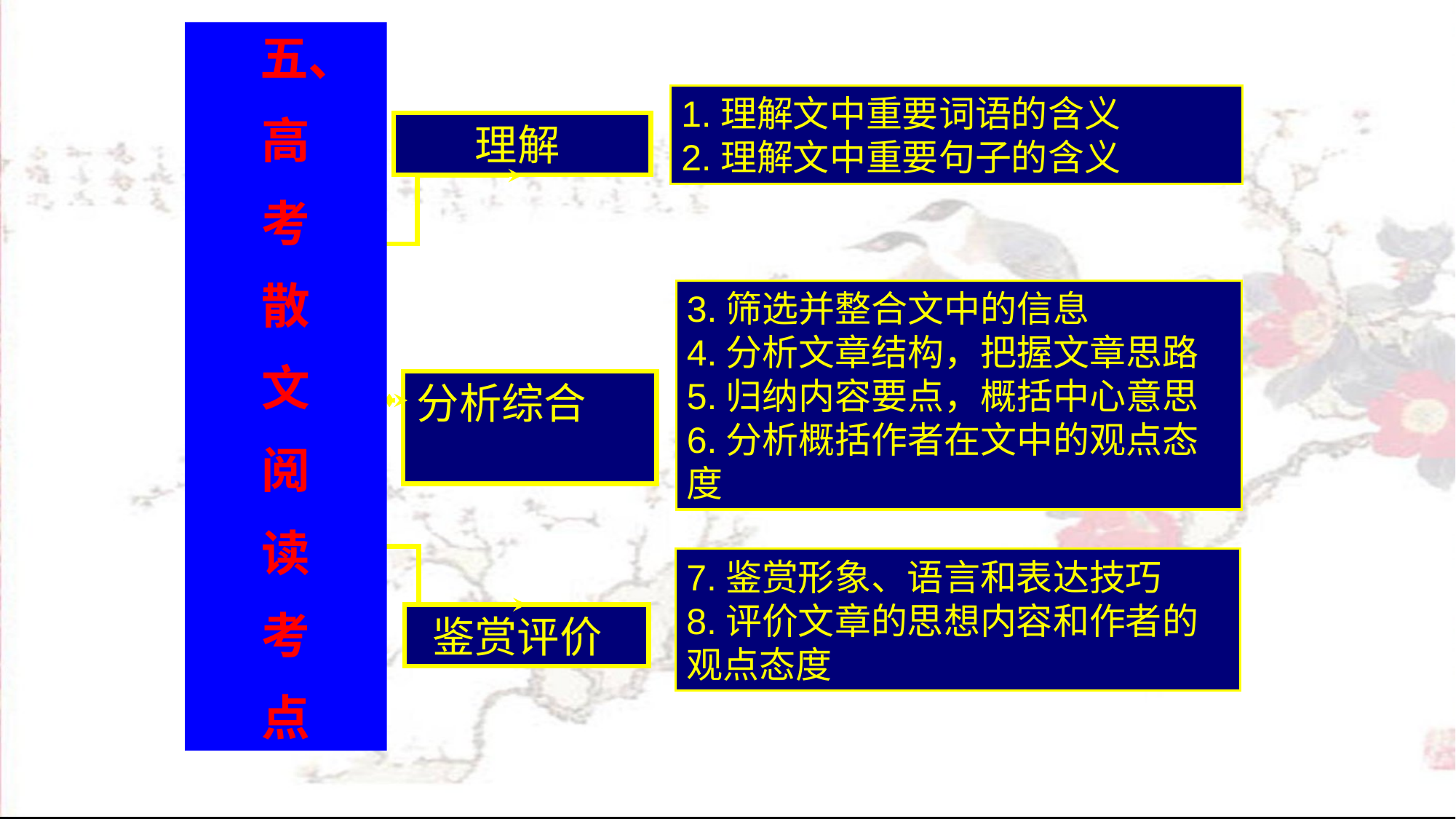

五、
高
考
散
文
阅
读
考
点
1.理解文中重要词语的含义
2.理解文中重要句子的含义
理解
分析综合

鉴赏评价
3.筛选并整合文中的信息
4.分析文章结构，把握文章思路
5.归纳内容要点，概括中心意思
6.分析概括作者在文中的观点态度
7.鉴赏形象、语言和表达技巧
8.评价文章的思想内容和作者的观点态度